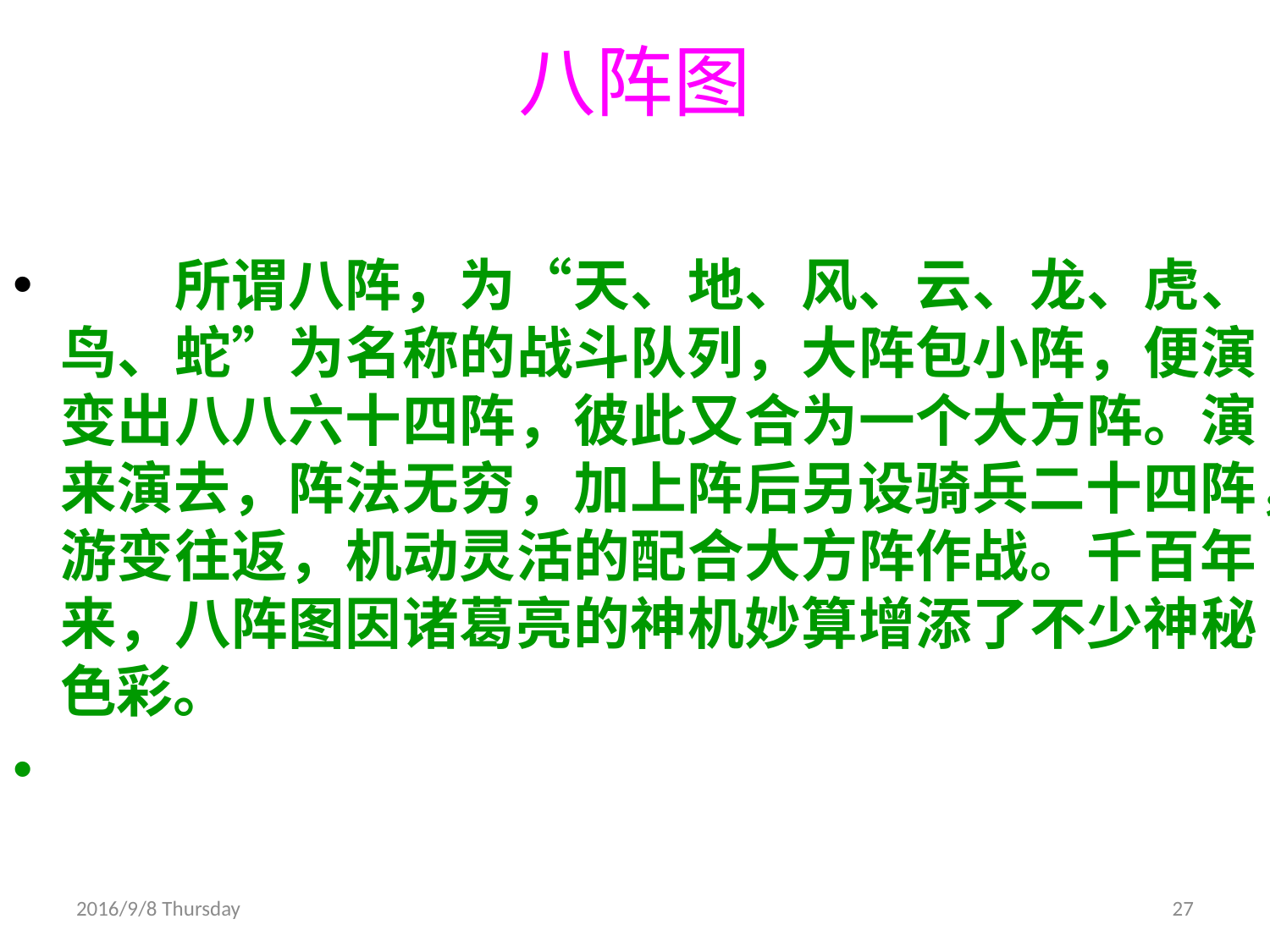

# 八阵图
　　所谓八阵，为“天、地、风、云、龙、虎、鸟、蛇”为名称的战斗队列，大阵包小阵，便演变出八八六十四阵，彼此又合为一个大方阵。演来演去，阵法无穷，加上阵后另设骑兵二十四阵，游变往返，机动灵活的配合大方阵作战。千百年来，八阵图因诸葛亮的神机妙算增添了不少神秘色彩。

2016/9/8 Thursday
27